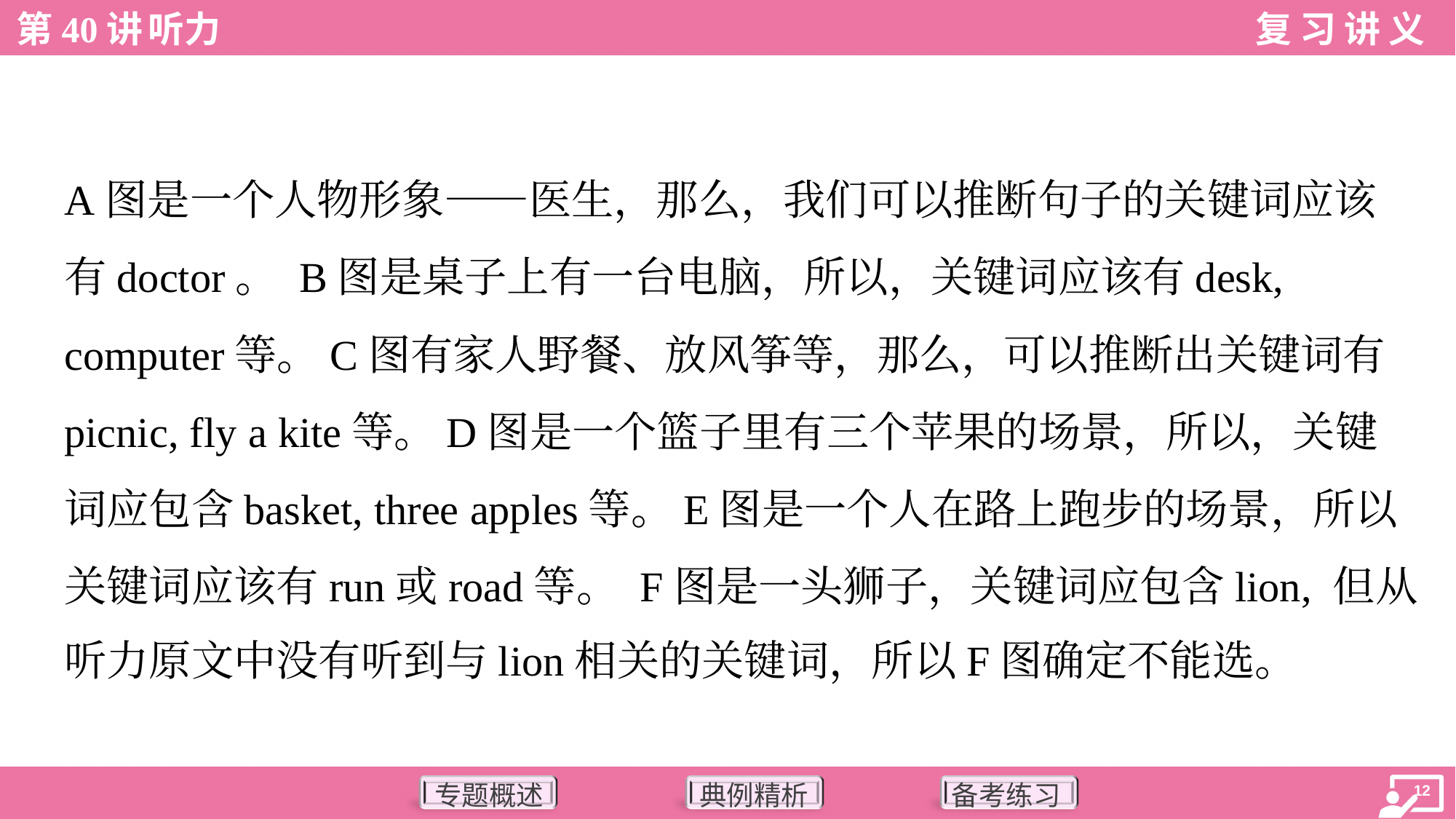

A图是一个人物形象——医生，那么，我们可以推断句子的关键词应该
有doctor。 B图是桌子上有一台电脑，所以，关键词应该有desk,
computer等。C图有家人野餐、放风筝等，那么，可以推断出关键词有
picnic, fly a kite等。D图是一个篮子里有三个苹果的场景，所以，关键
词应包含basket, three apples等。E图是一个人在路上跑步的场景，所以
关键词应该有run或road等。 F图是一头狮子，关键词应包含lion, 但从
听力原文中没有听到与lion相关的关键词，所以F图确定不能选。